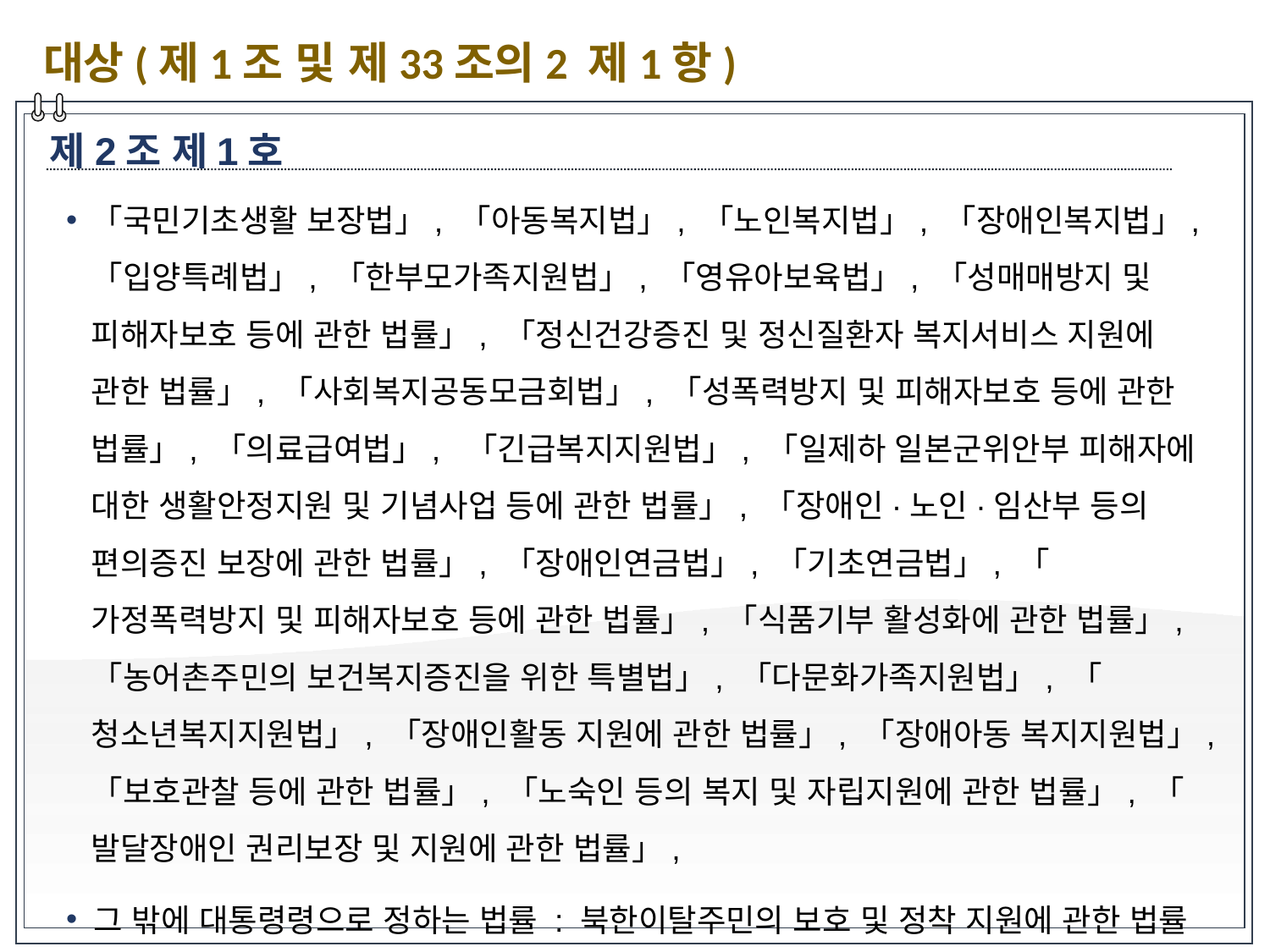

대상(제1조 및 제33조의2 제1항)

제2조 제1호

「국민기초생활 보장법」, 「아동복지법」, 「노인복지법」, 「장애인복지법」, 「입양특례법」, 「한부모가족지원법」, 「영유아보육법」, 「성매매방지 및 피해자보호 등에 관한 법률」, 「정신건강증진 및 정신질환자 복지서비스 지원에 관한 법률」, 「사회복지공동모금회법」, 「성폭력방지 및 피해자보호 등에 관한 법률」, 「의료급여법」,  「긴급복지지원법」, 「일제하 일본군위안부 피해자에 대한 생활안정지원 및 기념사업 등에 관한 법률」, 「장애인·노인·임산부 등의 편의증진 보장에 관한 법률」, 「장애인연금법」, 「기초연금법」, 「가정폭력방지 및 피해자보호 등에 관한 법률」, 「식품기부 활성화에 관한 법률」, 「농어촌주민의 보건복지증진을 위한 특별법」, 「다문화가족지원법」, 「청소년복지지원법」, 「장애인활동 지원에 관한 법률」, 「장애아동 복지지원법」, 「보호관찰 등에 관한 법률」, 「노숙인 등의 복지 및 자립지원에 관한 법률」, 「발달장애인 권리보장 및 지원에 관한 법률」,
 그 밖에 대통령령으로 정하는 법률 : 북한이탈주민의 보호 및 정착 지원에 관한 법률